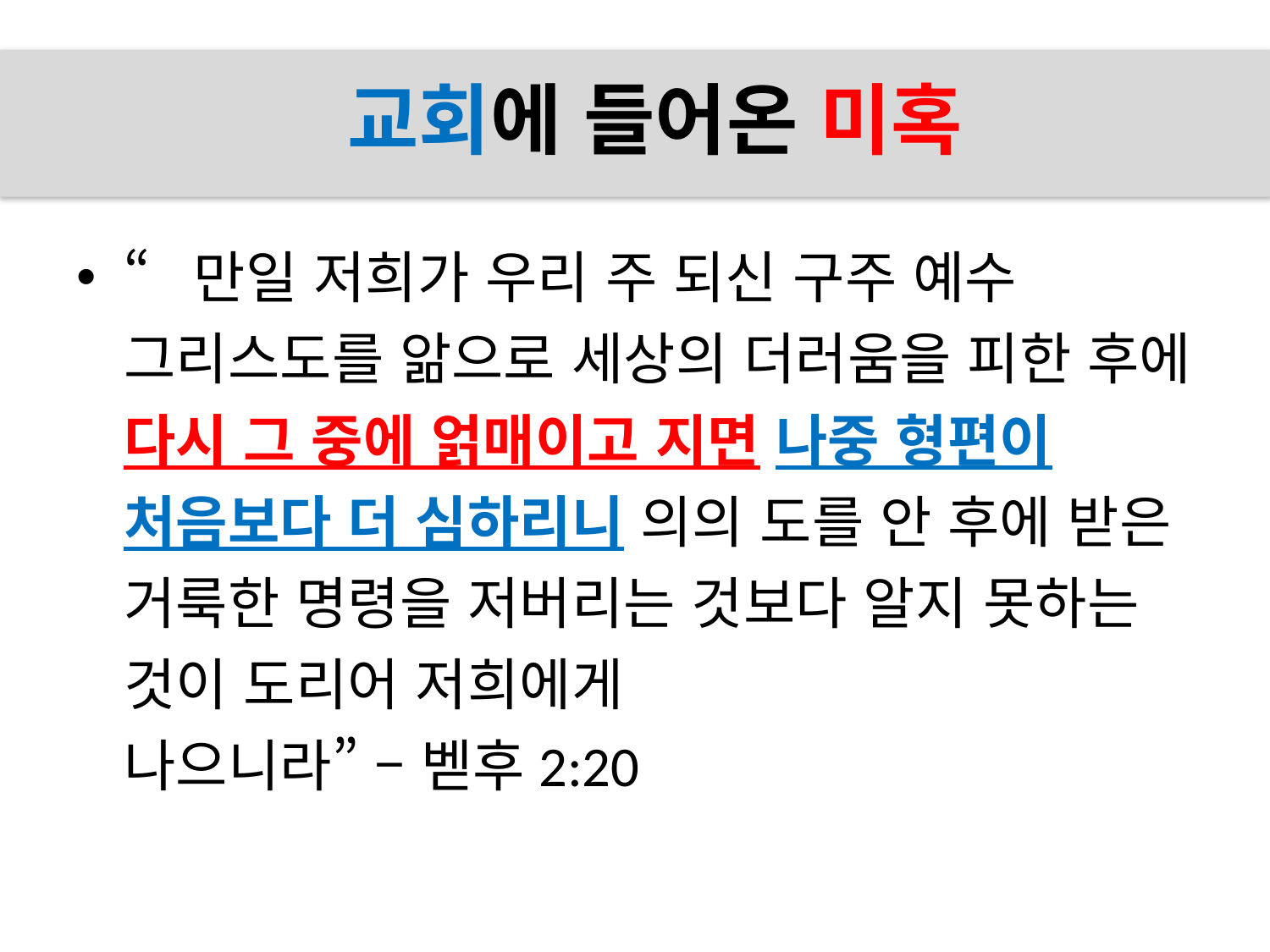

# 교회에 들어온 미혹

“만일 저희가 우리 주 되신 구주 예수 그리스도를 앎으로 세상의 더러움을 피한 후에 다시 그 중에 얽매이고 지면 나중 형편이 처음보다 더 심하리니 의의 도를 안 후에 받은 거룩한 명령을 저버리는 것보다 알지 못하는 것이 도리어 저희에게
나으니라” – 벧후2:20